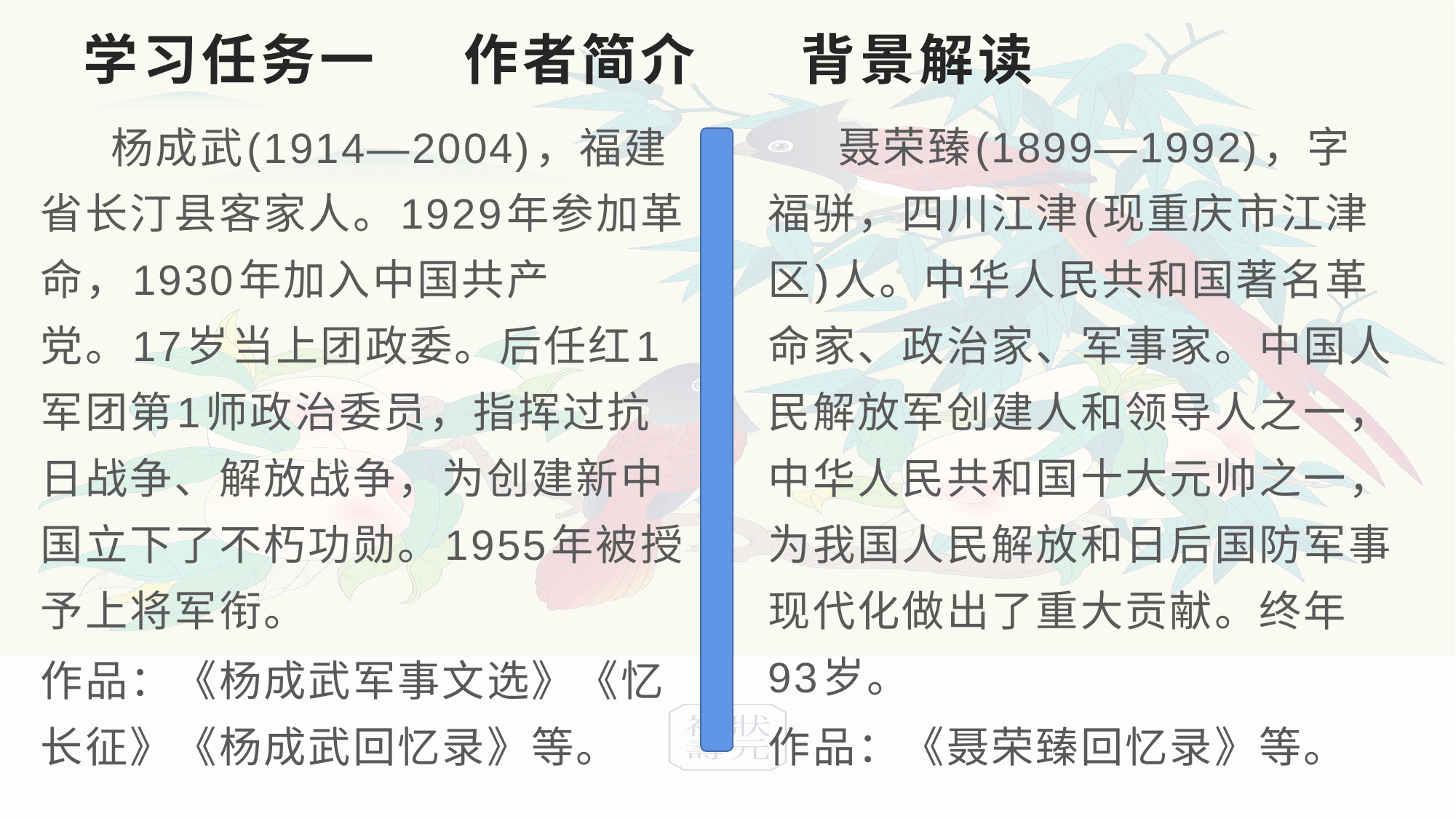

# 学习任务一     作者简介      背景解读
               聂荣臻(1899—1992)，字福骈，四川江津(现重庆市江津区)人。中华人民共和国著名革命家、政治家、军事家。中国人民解放军创建人和领导人之一，中华人民共和国十大元帅之一，为我国人民解放和日后国防军事现代化做出了重大贡献。终年93岁。
作品：《聂荣臻回忆录》等。
               杨成武(1914—2004)，福建省长汀县客家人。1929年参加革命，1930年加入中国共产党。17岁当上团政委。后任红1军团第1师政治委员，指挥过抗日战争、解放战争，为创建新中国立下了不朽功勋。1955年被授予上将军衔。
作品：《杨成武军事文选》《忆长征》《杨成武回忆录》等。